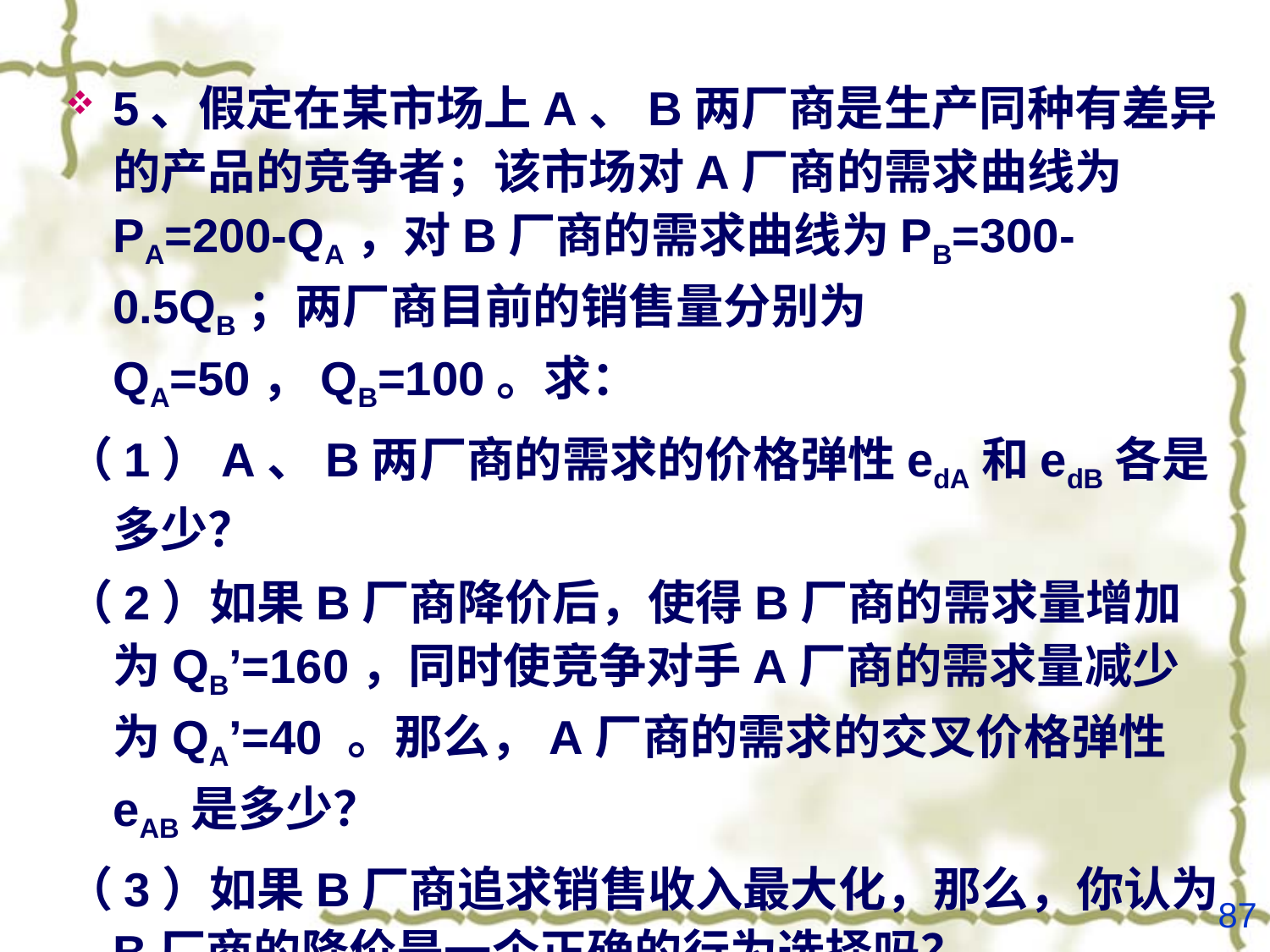

5、假定在某市场上A、B两厂商是生产同种有差异的产品的竞争者；该市场对A厂商的需求曲线为PA=200-QA，对B厂商的需求曲线为PB=300-0.5QB；两厂商目前的销售量分别为QA=50，QB=100。求：
（1）A、B两厂商的需求的价格弹性edA和edB各是多少？
（2）如果B厂商降价后，使得B厂商的需求量增加为QB’=160，同时使竞争对手A厂商的需求量减少为QA’=40 。那么，A厂商的需求的交叉价格弹性eAB是多少？
（3）如果B厂商追求销售收入最大化，那么，你认为B厂商的降价是一个正确的行为选择吗？
87